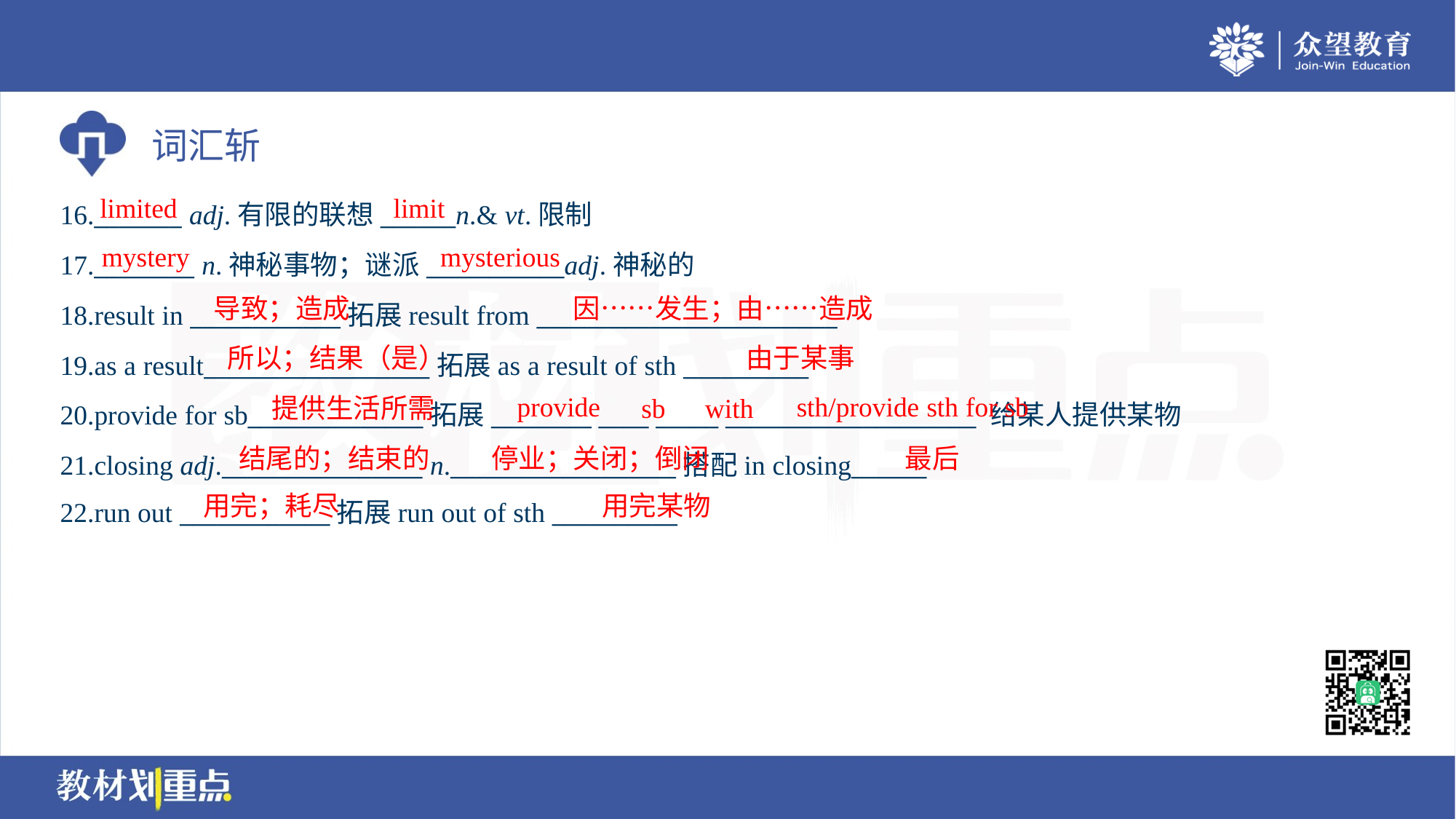

limited
limit
16._______ adj.有限的联想______n.& vt.限制
17.________ n.神秘事物；谜派___________adj.神秘的
18.result in ____________拓展result from ________________________
19.as a result__________________拓展as a result of sth __________
20.provide for sb______________拓展________ ____ _____ ____________________ 给某人提供某物
21.closing adj.________________ n.__________________搭配in closing______
22.run out ____________拓展run out of sth __________
mystery
mysterious
导致；造成
因……发生；由……造成
所以；结果（是）
由于某事
provide
sth/provide sth for sb
提供生活所需
sb
with
结尾的；结束的
停业；关闭；倒闭
最后
用完；耗尽
用完某物